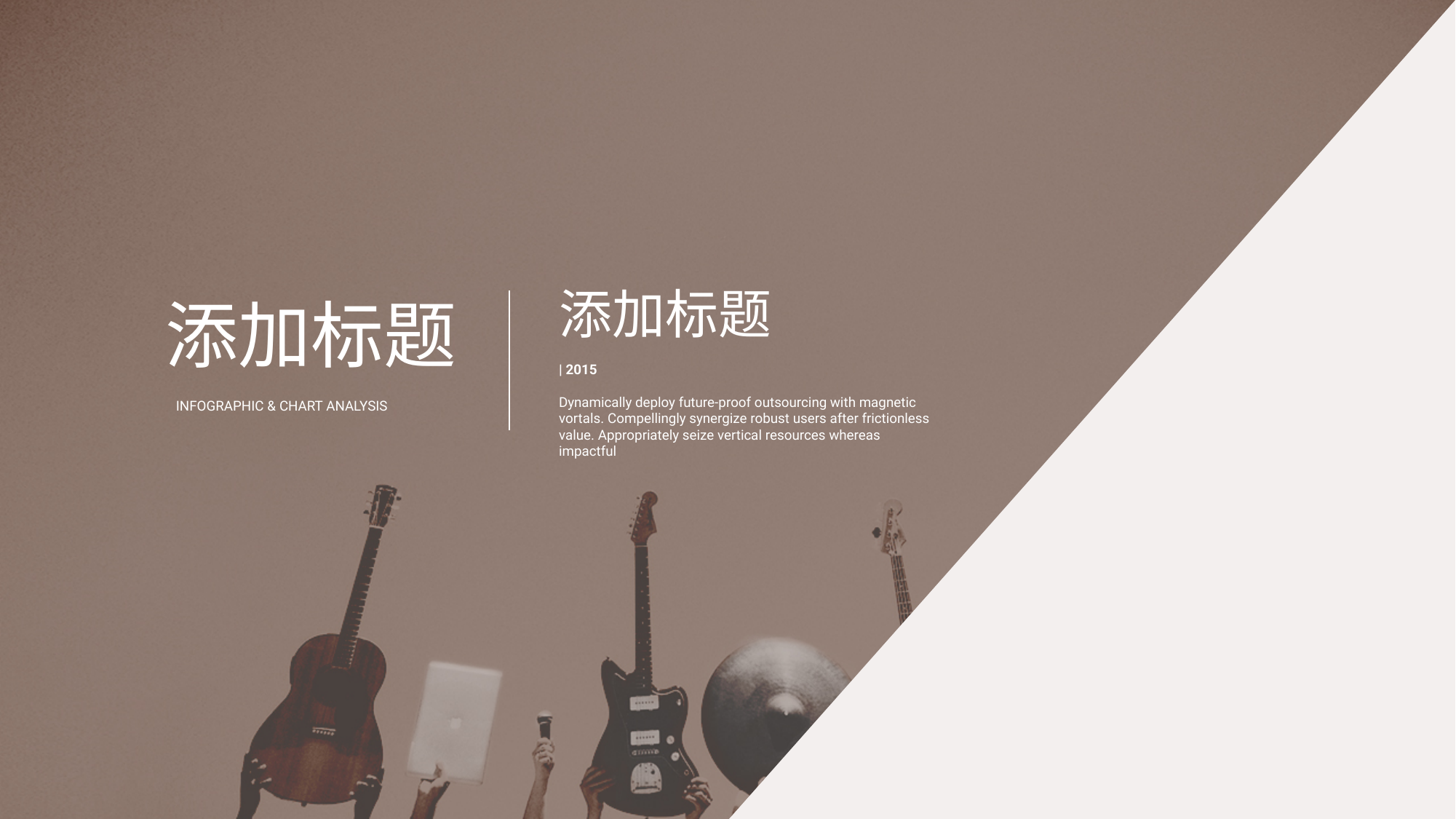

添加标题
添加标题

| 2015

Dynamically deploy future-proof outsourcing with magnetic vortals. Compellingly synergize robust users after frictionless value. Appropriately seize vertical resources whereas impactful
INFOGRAPHIC & CHART ANALYSIS